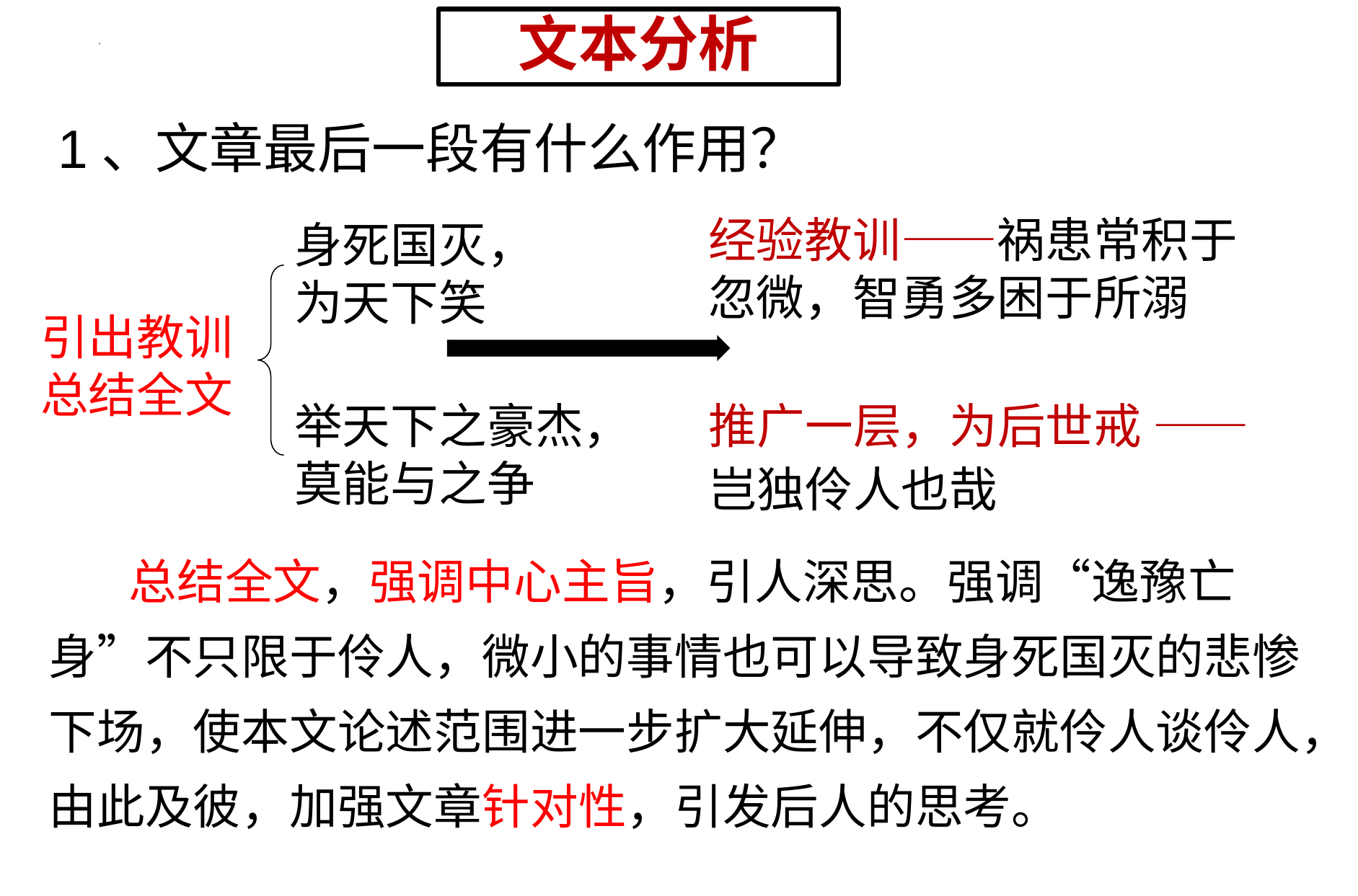

文本分析

1、文章最后一段有什么作用？
经验教训——祸患常积于忽微，智勇多困于所溺
身死国灭，
为天下笑

引出教训
总结全文

推广一层，为后世戒 ——岂独伶人也哉
举天下之豪杰，
莫能与之争
   总结全文，强调中心主旨，引人深思。强调“逸豫亡身”不只限于伶人，微小的事情也可以导致身死国灭的悲惨下场，使本文论述范围进一步扩大延伸，不仅就伶人谈伶人，由此及彼，加强文章针对性，引发后人的思考。